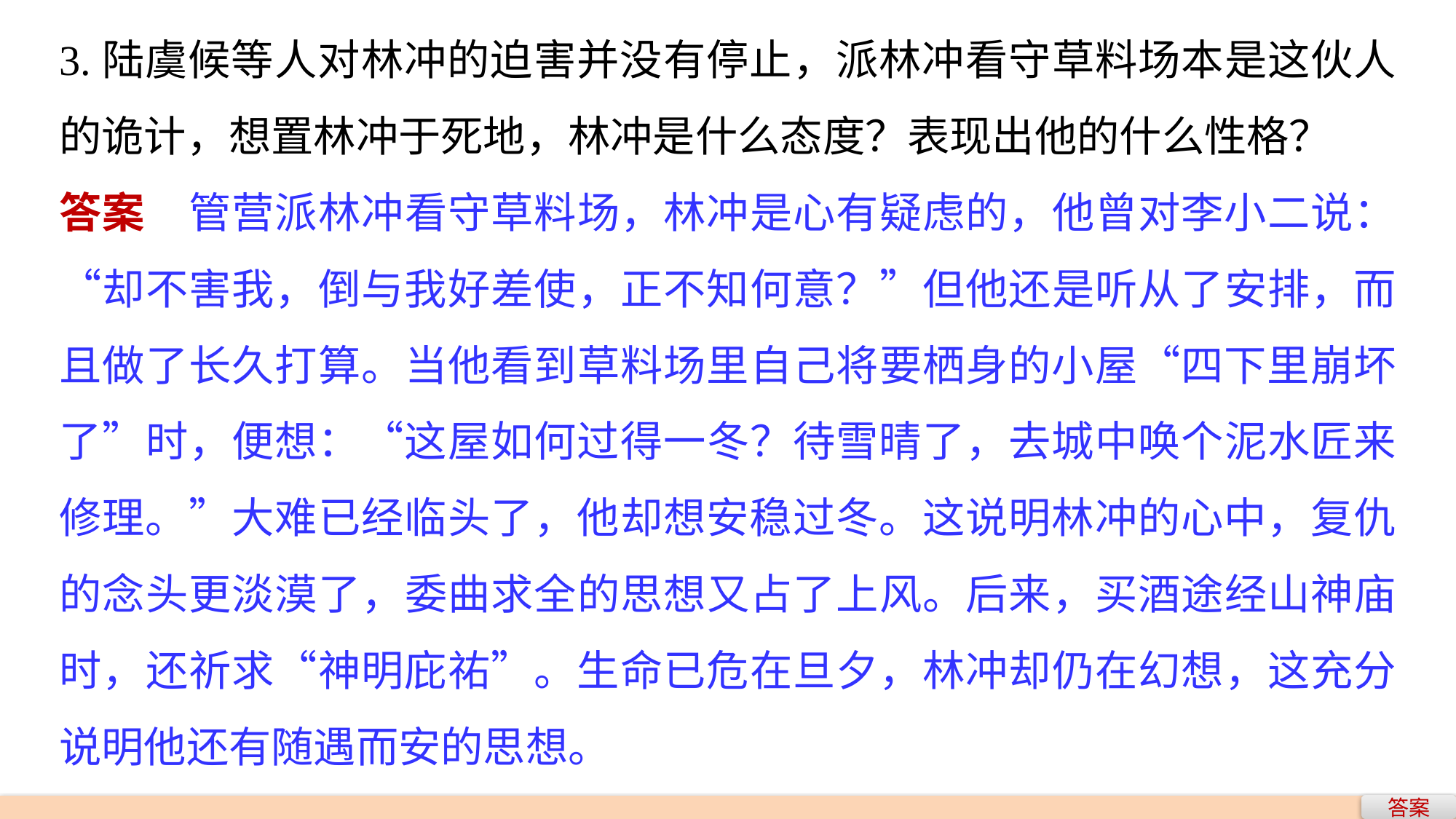

3.陆虞候等人对林冲的迫害并没有停止，派林冲看守草料场本是这伙人的诡计，想置林冲于死地，林冲是什么态度？表现出他的什么性格？
答案　管营派林冲看守草料场，林冲是心有疑虑的，他曾对李小二说：“却不害我，倒与我好差使，正不知何意？”但他还是听从了安排，而且做了长久打算。当他看到草料场里自己将要栖身的小屋“四下里崩坏了”时，便想：“这屋如何过得一冬？待雪晴了，去城中唤个泥水匠来修理。”大难已经临头了，他却想安稳过冬。这说明林冲的心中，复仇的念头更淡漠了，委曲求全的思想又占了上风。后来，买酒途经山神庙时，还祈求“神明庇祐”。生命已危在旦夕，林冲却仍在幻想，这充分说明他还有随遇而安的思想。
答案